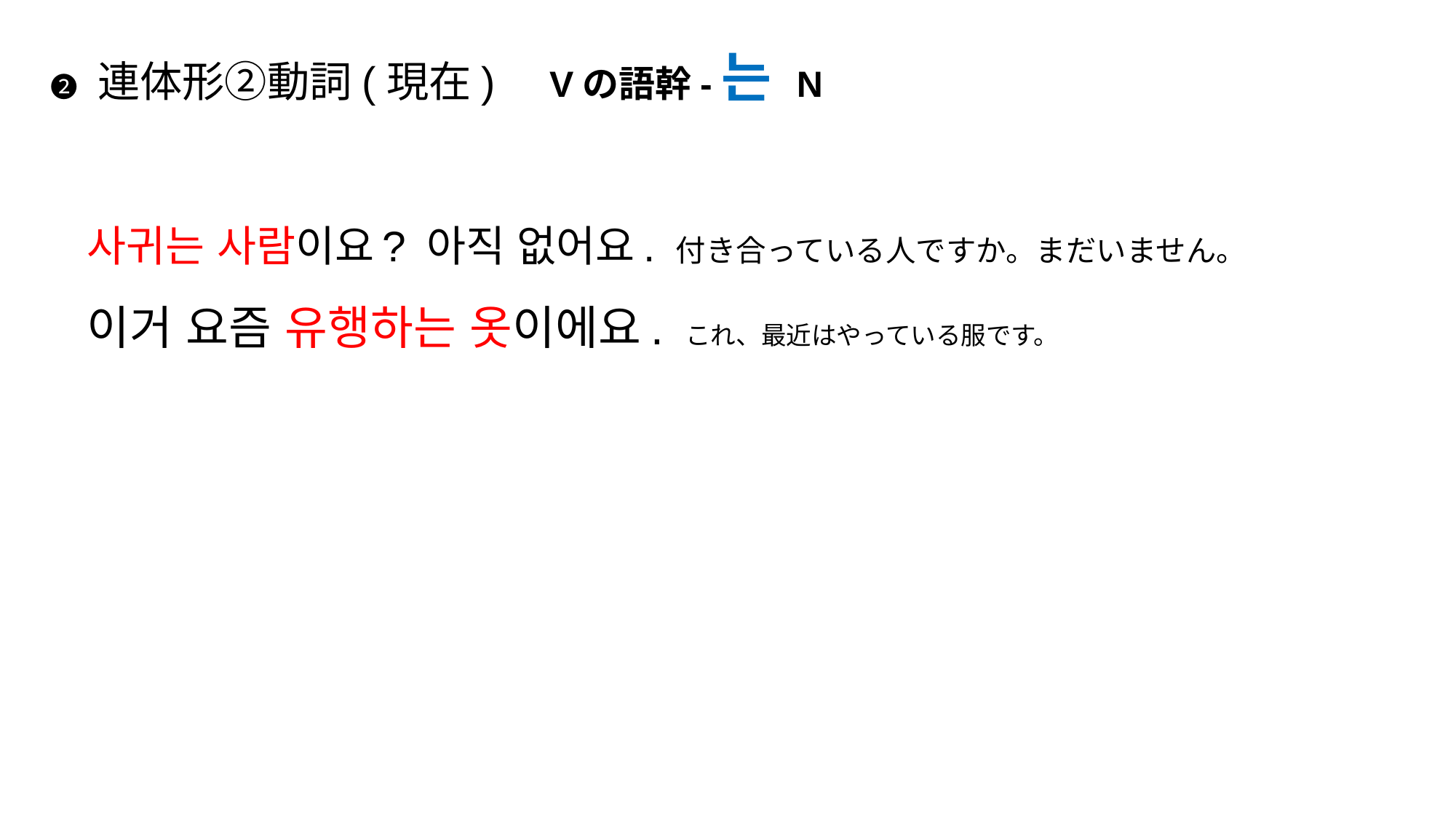

# ❷ 連体形②動詞(現在)    Vの語幹-는 N
사귀는 사람이요? 아직 없어요. 付き合っている人ですか。まだいません。
이거 요즘 유행하는 옷이에요. これ、最近はやっている服です。